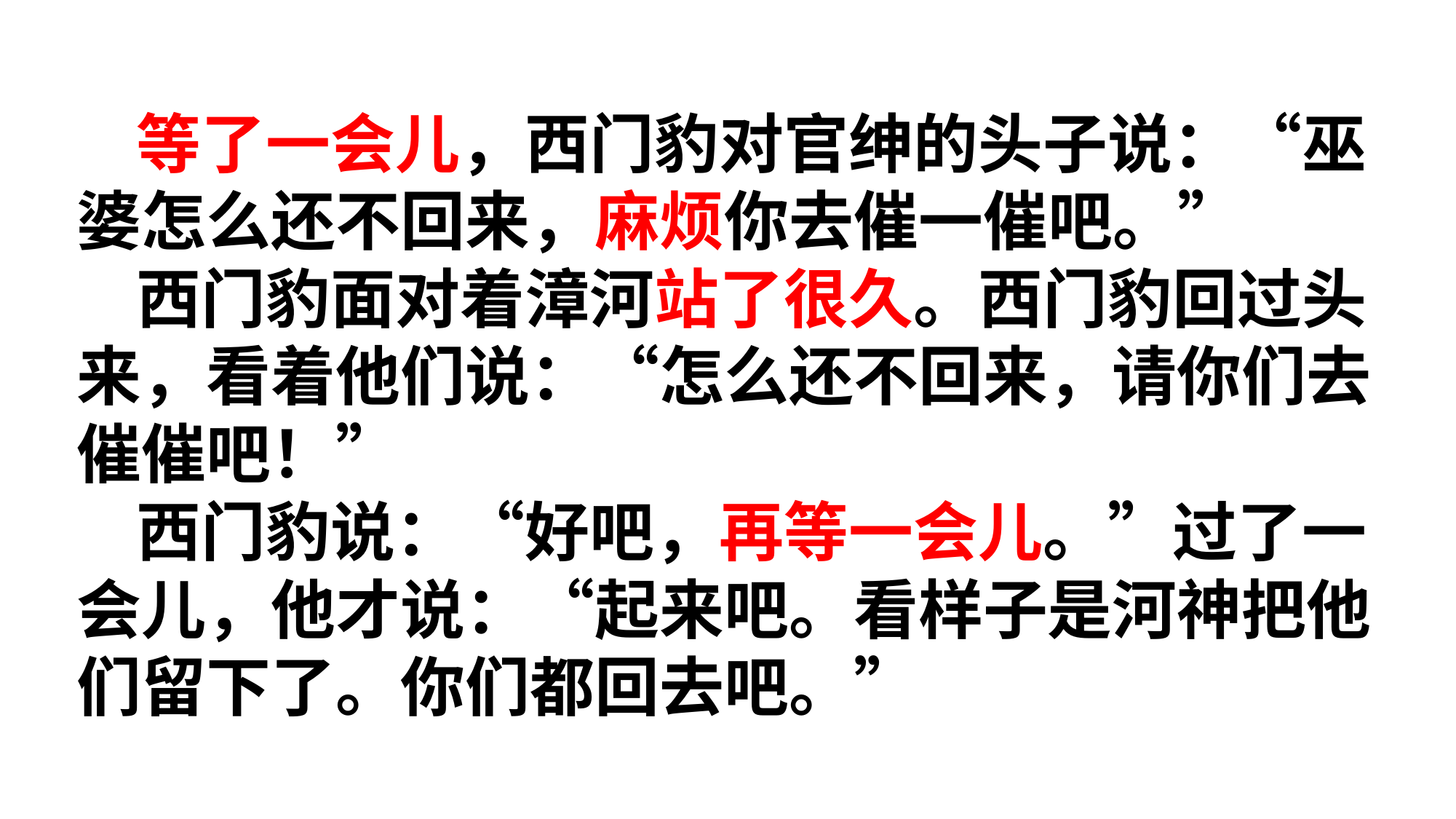

等了一会儿，西门豹对官绅的头子说：“巫婆怎么还不回来，麻烦你去催一催吧。”
   西门豹面对着漳河站了很久。西门豹回过头来，看着他们说：“怎么还不回来，请你们去催催吧！”
   西门豹说：“好吧，再等一会儿。”过了一会儿，他才说：“起来吧。看样子是河神把他们留下了。你们都回去吧。”